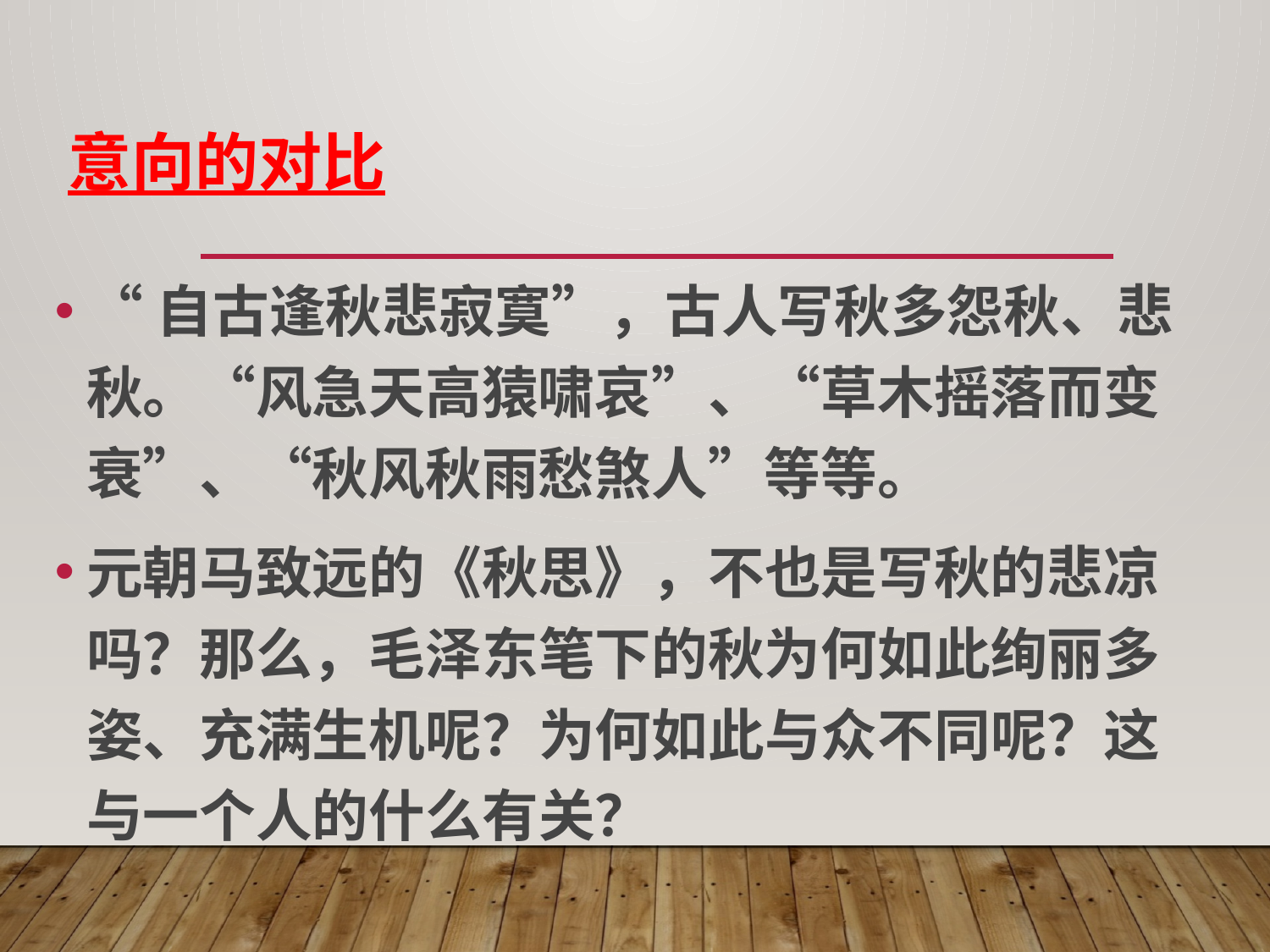

# 意向的对比
“自古逢秋悲寂寞”，古人写秋多怨秋、悲秋。“风急天高猿啸哀”、“草木摇落而变衰”、“秋风秋雨愁煞人”等等。
元朝马致远的《秋思》，不也是写秋的悲凉吗？那么，毛泽东笔下的秋为何如此绚丽多姿、充满生机呢？为何如此与众不同呢？这与一个人的什么有关？